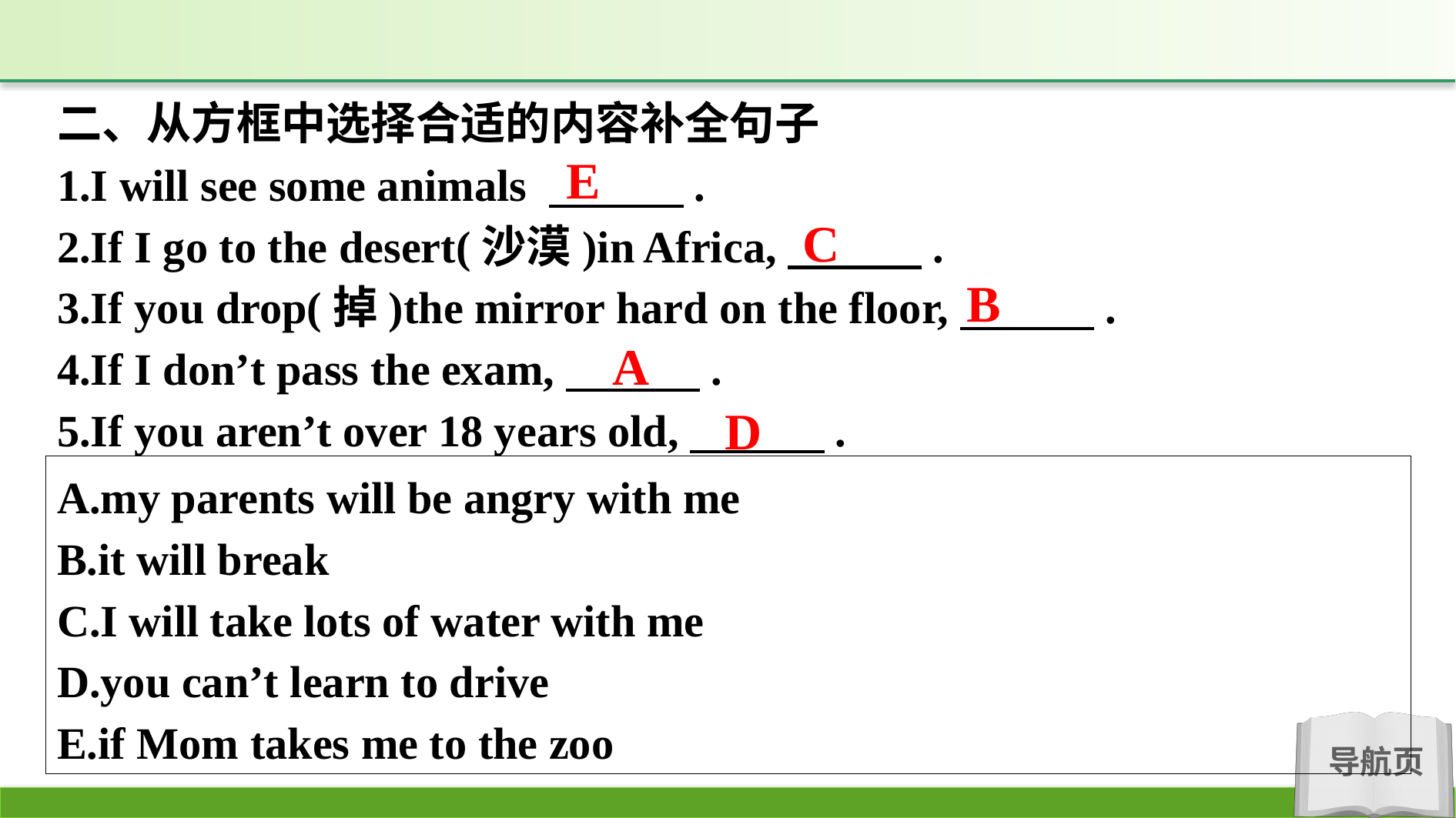

二、从方框中选择合适的内容补全句子
1.I will see some animals 　　　.
2.If I go to the desert(沙漠)in Africa,　　　.
3.If you drop(掉)the mirror hard on the floor,　　　.
4.If I don’t pass the exam,　　　.
5.If you aren’t over 18 years old,　　　.
E
C
B
A
D
A.my parents will be angry with me
B.it will break
C.I will take lots of water with me
D.you can’t learn to drive
E.if Mom takes me to the zoo